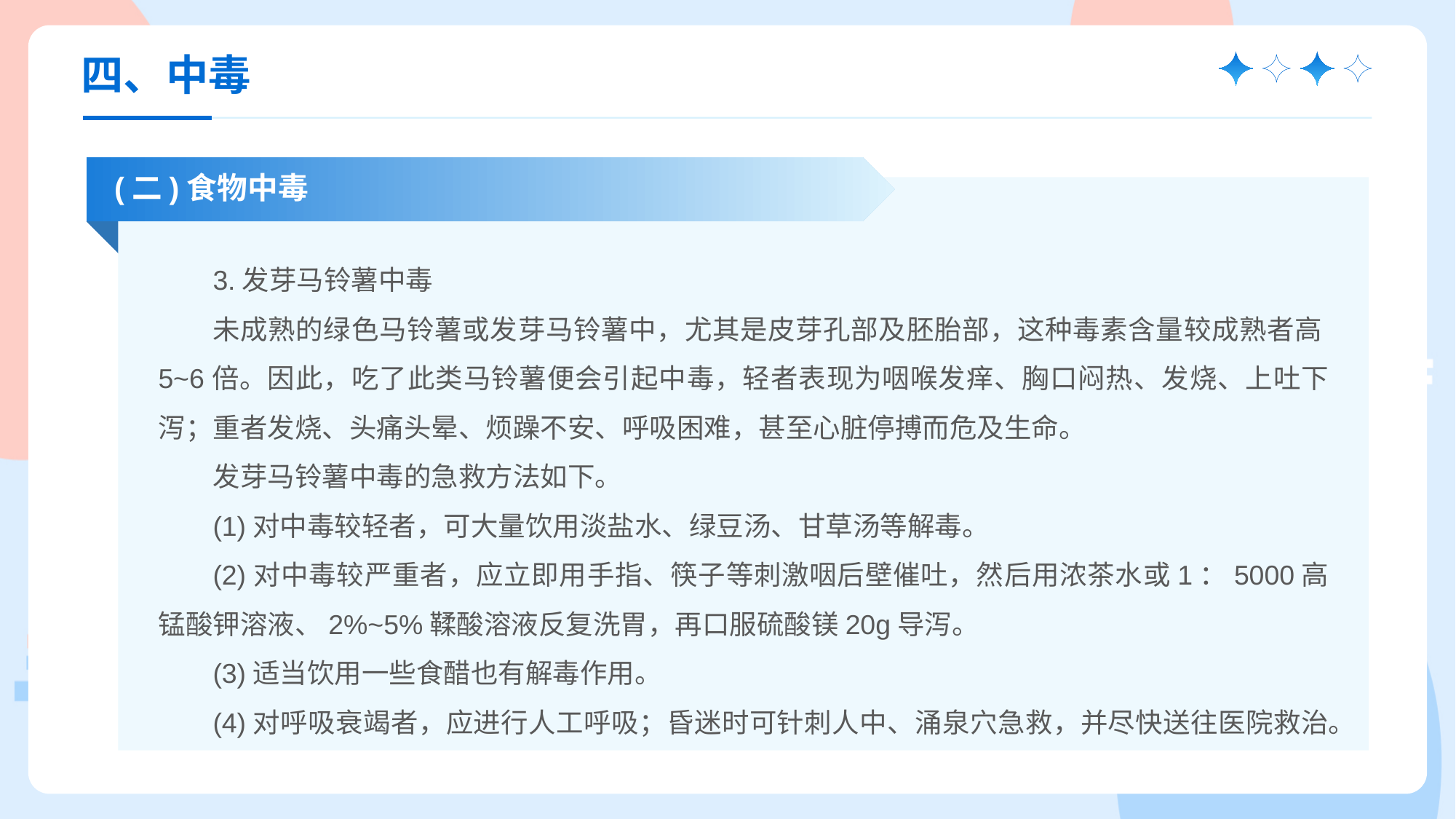

四、中毒
(二)食物中毒

3.发芽马铃薯中毒
未成熟的绿色马铃薯或发芽马铃薯中，尤其是皮芽孔部及胚胎部，这种毒素含量较成熟者高5~6倍。因此，吃了此类马铃薯便会引起中毒，轻者表现为咽喉发痒、胸口闷热、发烧、上吐下泻；重者发烧、头痛头晕、烦躁不安、呼吸困难，甚至心脏停搏而危及生命。
发芽马铃薯中毒的急救方法如下。
(1)对中毒较轻者，可大量饮用淡盐水、绿豆汤、甘草汤等解毒。
(2)对中毒较严重者，应立即用手指、筷子等刺激咽后壁催吐，然后用浓茶水或1：5000高锰酸钾溶液、2%~5%鞣酸溶液反复洗胃，再口服硫酸镁20g导泻。
(3)适当饮用一些食醋也有解毒作用。
(4)对呼吸衰竭者，应进行人工呼吸；昏迷时可针刺人中、涌泉穴急救，并尽快送往医院救治。